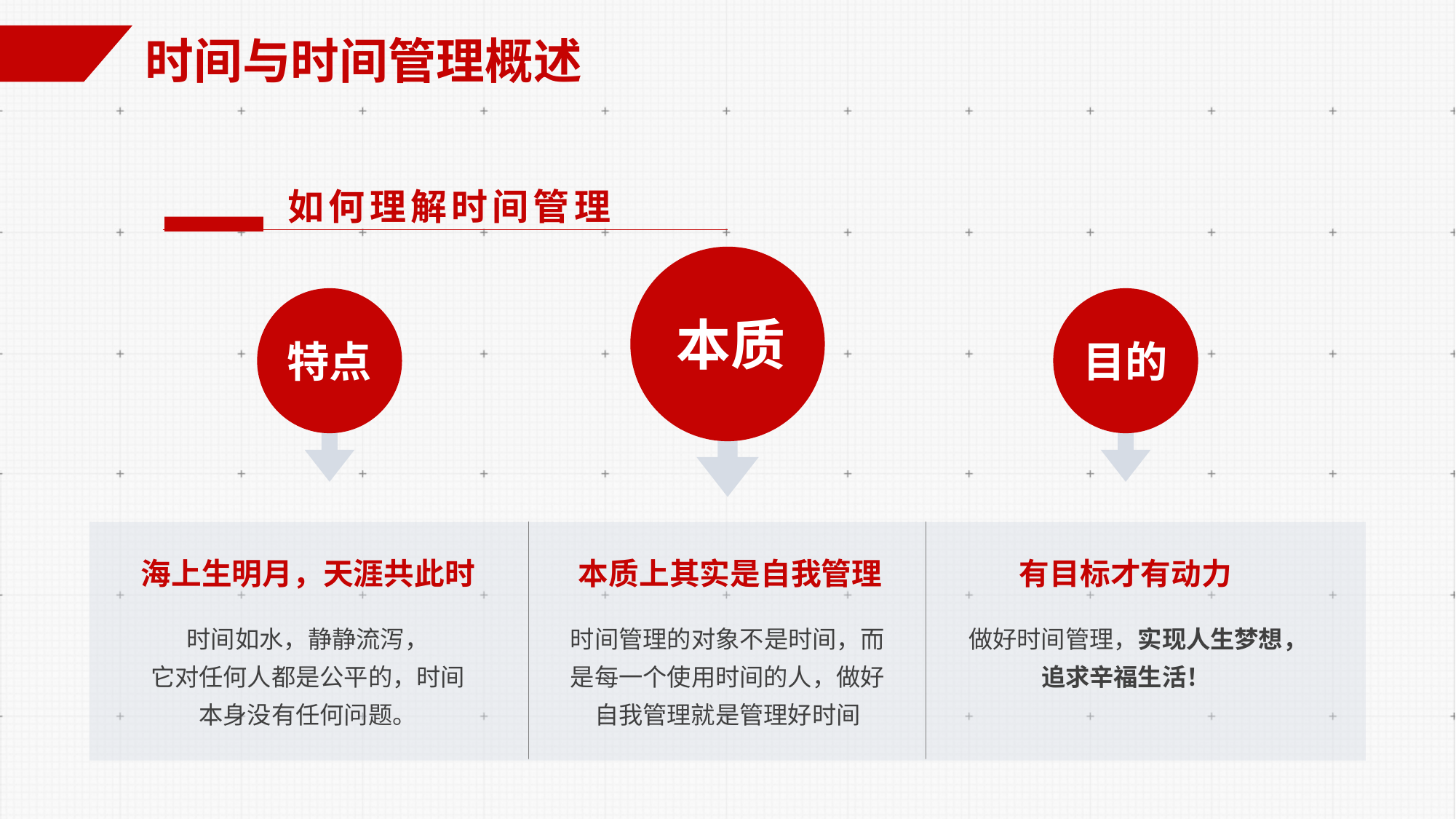

时间与时间管理概述
如何理解时间管理

本质

目的

特点

海上生明月，天涯共此时
本质上其实是自我管理
有目标才有动力
时间如水，静静流泻，
它对任何人都是公平的，时间
本身没有任何问题。
时间管理的对象不是时间，而是每一个使用时间的人，做好自我管理就是管理好时间
做好时间管理，实现人生梦想，追求辛福生活！